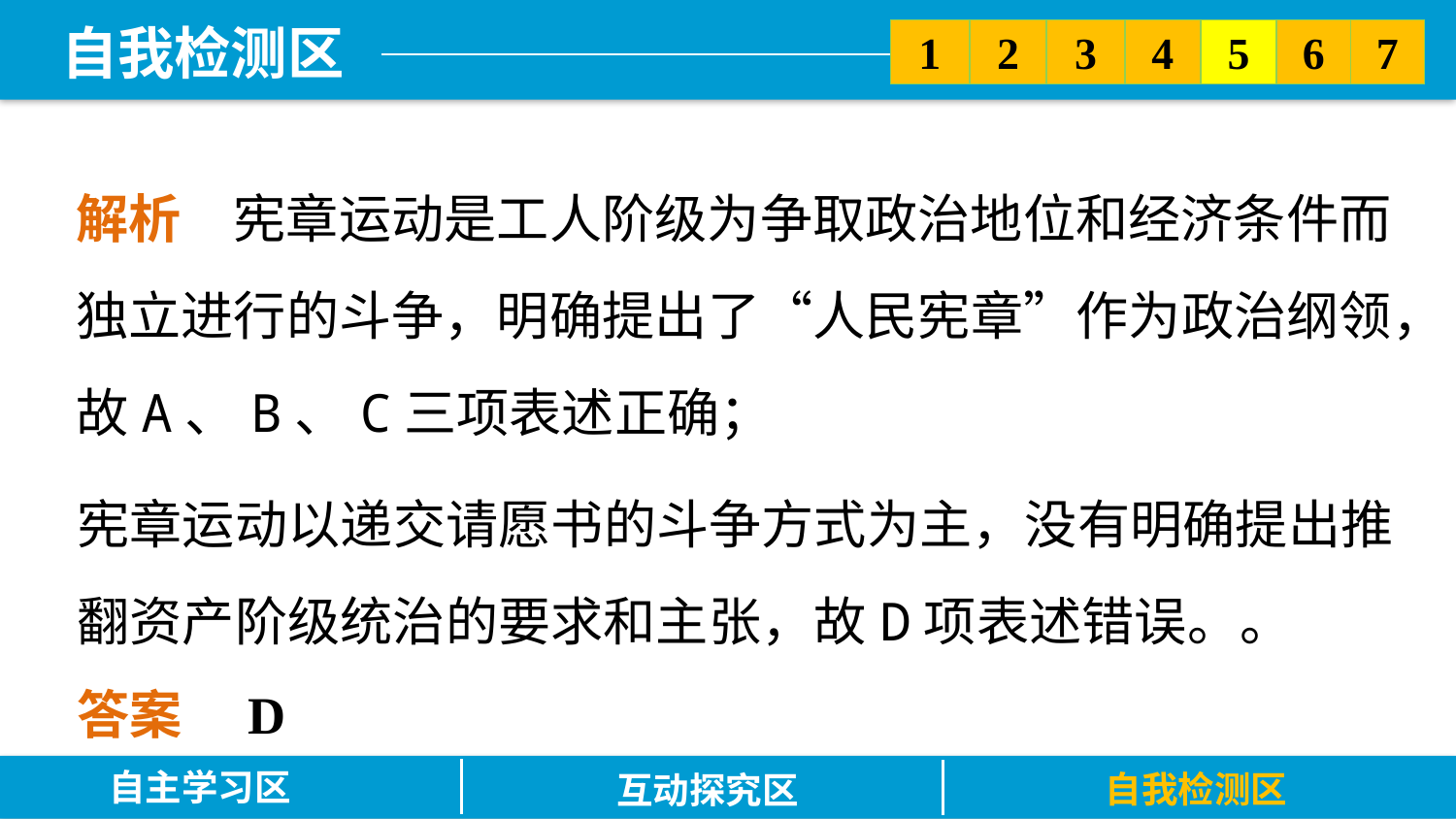

5
6
2
3
7
1
4
解析　宪章运动是工人阶级为争取政治地位和经济条件而独立进行的斗争，明确提出了“人民宪章”作为政治纲领，故A、B、C三项表述正确；
宪章运动以递交请愿书的斗争方式为主，没有明确提出推翻资产阶级统治的要求和主张，故D项表述错误。。
答案　D
自主学习区
自我检测区
互动探究区